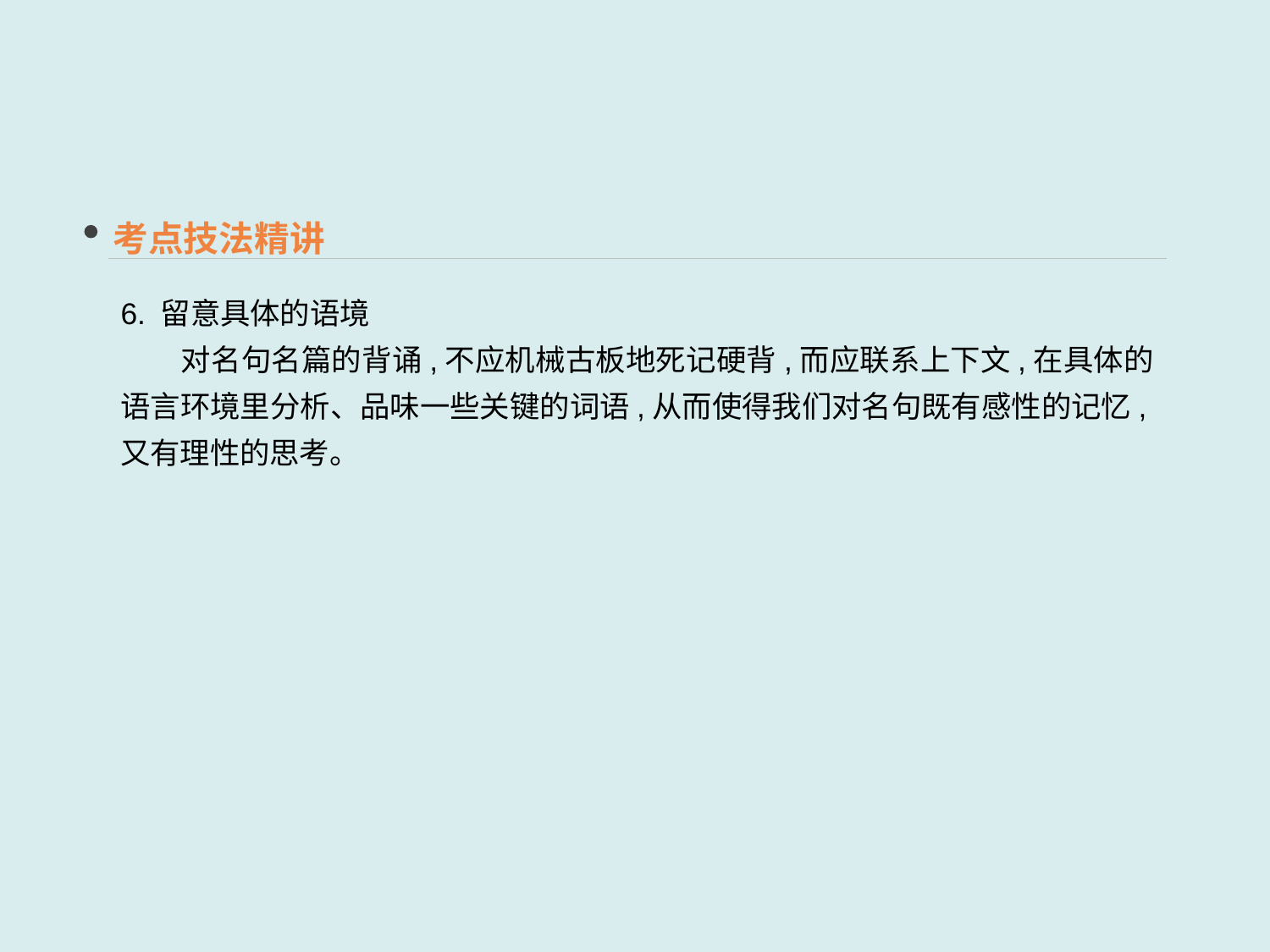

考点技法精讲

6. 留意具体的语境
　　对名句名篇的背诵,不应机械古板地死记硬背,而应联系上下文,在具体的语言环境里分析、品味一些关键的词语,从而使得我们对名句既有感性的记忆,又有理性的思考。